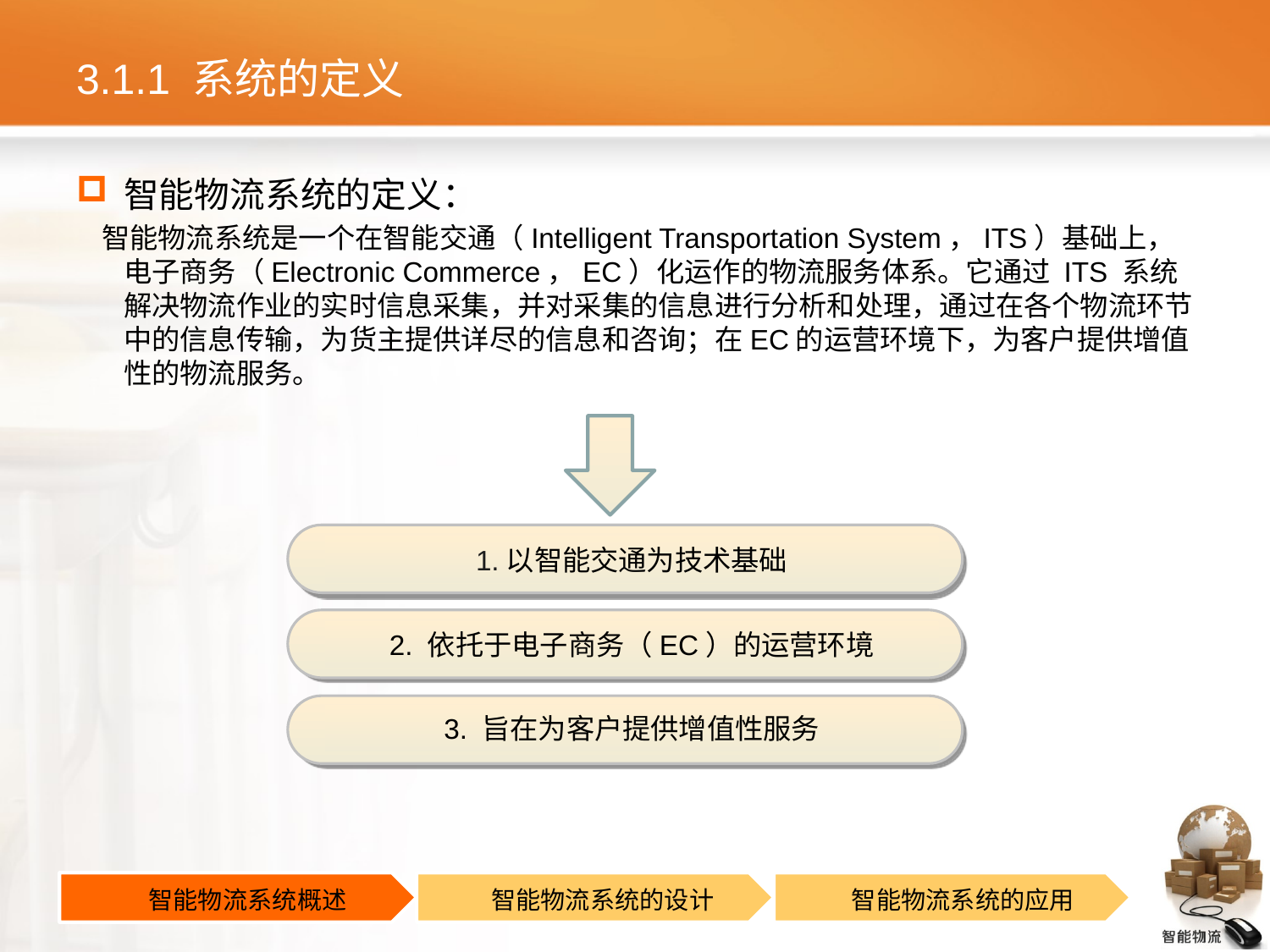

# 3.1.1 系统的定义
智能物流系统的定义：
   智能物流系统是一个在智能交通（Intelligent Transportation System，ITS）基础上，电子商务（Electronic Commerce，EC）化运作的物流服务体系。它通过 ITS 系统解决物流作业的实时信息采集，并对采集的信息进行分析和处理，通过在各个物流环节中的信息传输，为货主提供详尽的信息和咨询；在EC的运营环境下，为客户提供增值性的物流服务。

1.以智能交通为技术基础

2. 依托于电子商务（EC）的运营环境

3. 旨在为客户提供增值性服务